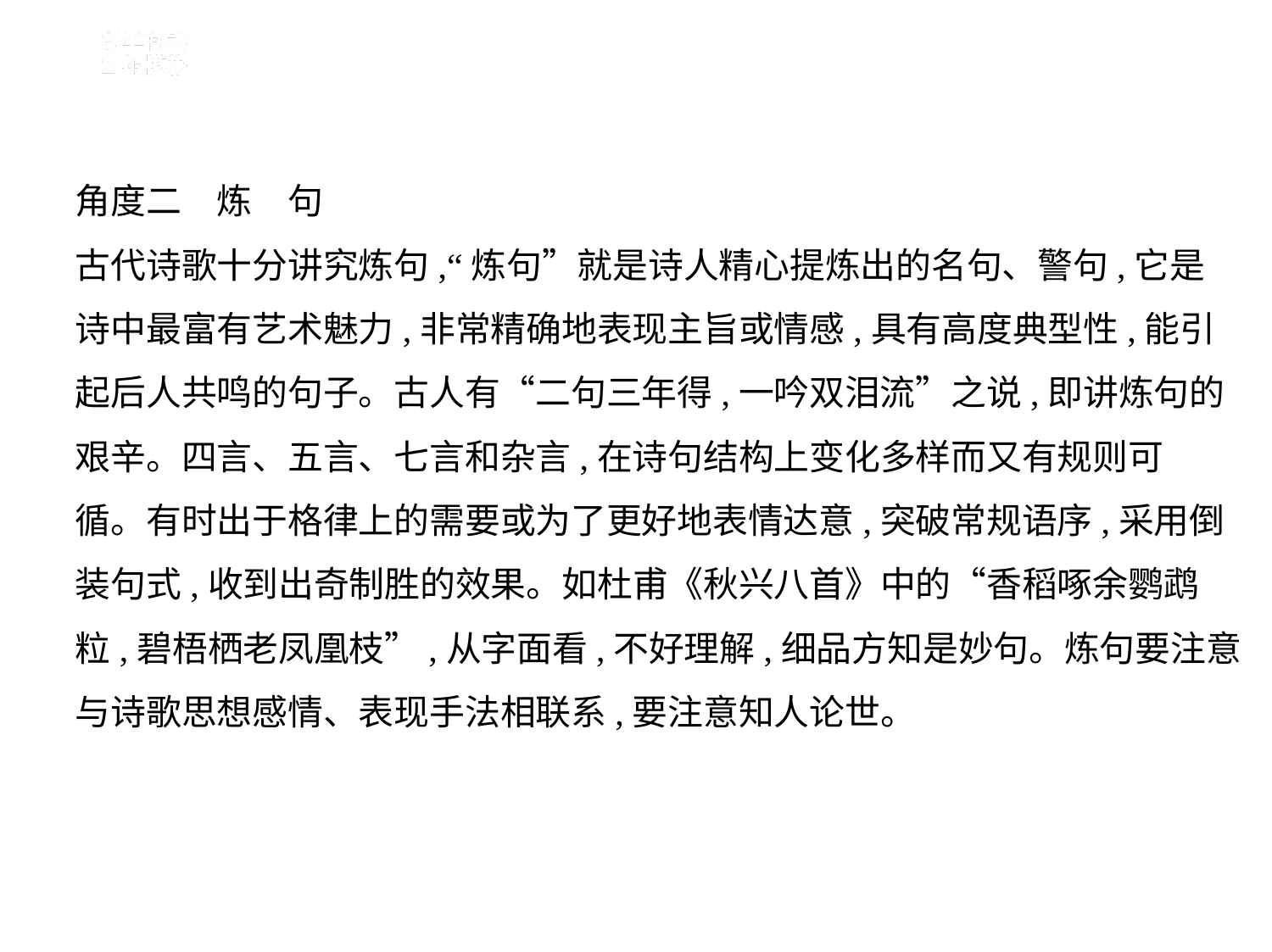

角度二　炼　句
古代诗歌十分讲究炼句,“炼句”就是诗人精心提炼出的名句、警句,它是
诗中最富有艺术魅力,非常精确地表现主旨或情感,具有高度典型性,能引
起后人共鸣的句子。古人有“二句三年得,一吟双泪流”之说,即讲炼句的
艰辛。四言、五言、七言和杂言,在诗句结构上变化多样而又有规则可
循。有时出于格律上的需要或为了更好地表情达意,突破常规语序,采用倒
装句式,收到出奇制胜的效果。如杜甫《秋兴八首》中的“香稻啄余鹦鹉
粒,碧梧栖老凤凰枝”,从字面看,不好理解,细品方知是妙句。炼句要注意
与诗歌思想感情、表现手法相联系,要注意知人论世。